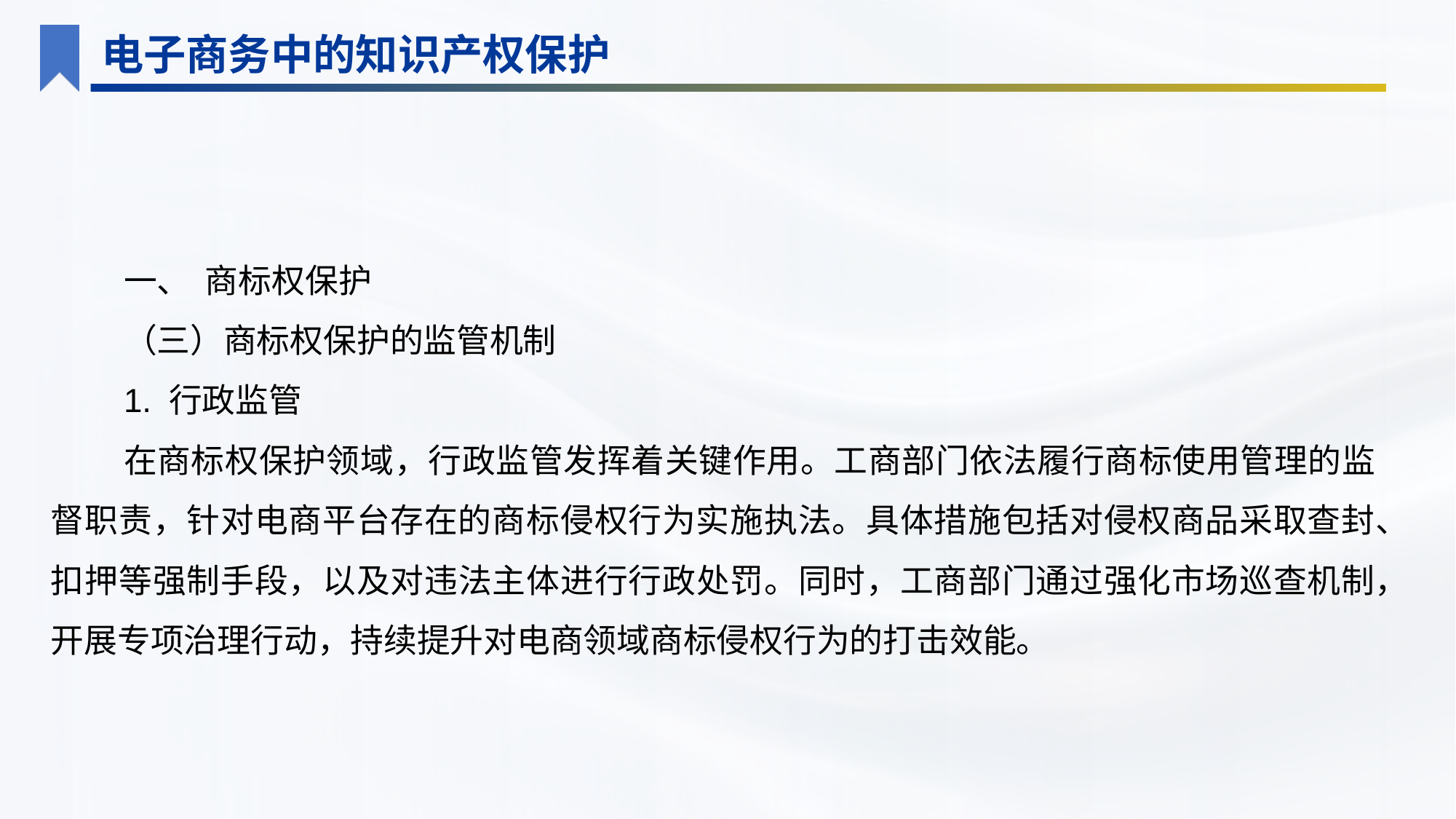

电子商务中的知识产权保护
一、  商标权保护
（三）商标权保护的监管机制
1. 行政监管
在商标权保护领域，行政监管发挥着关键作用。工商部门依法履行商标使用管理的监督职责，针对电商平台存在的商标侵权行为实施执法。具体措施包括对侵权商品采取查封、扣押等强制手段，以及对违法主体进行行政处罚。同时，工商部门通过强化市场巡查机制，开展专项治理行动，持续提升对电商领域商标侵权行为的打击效能。